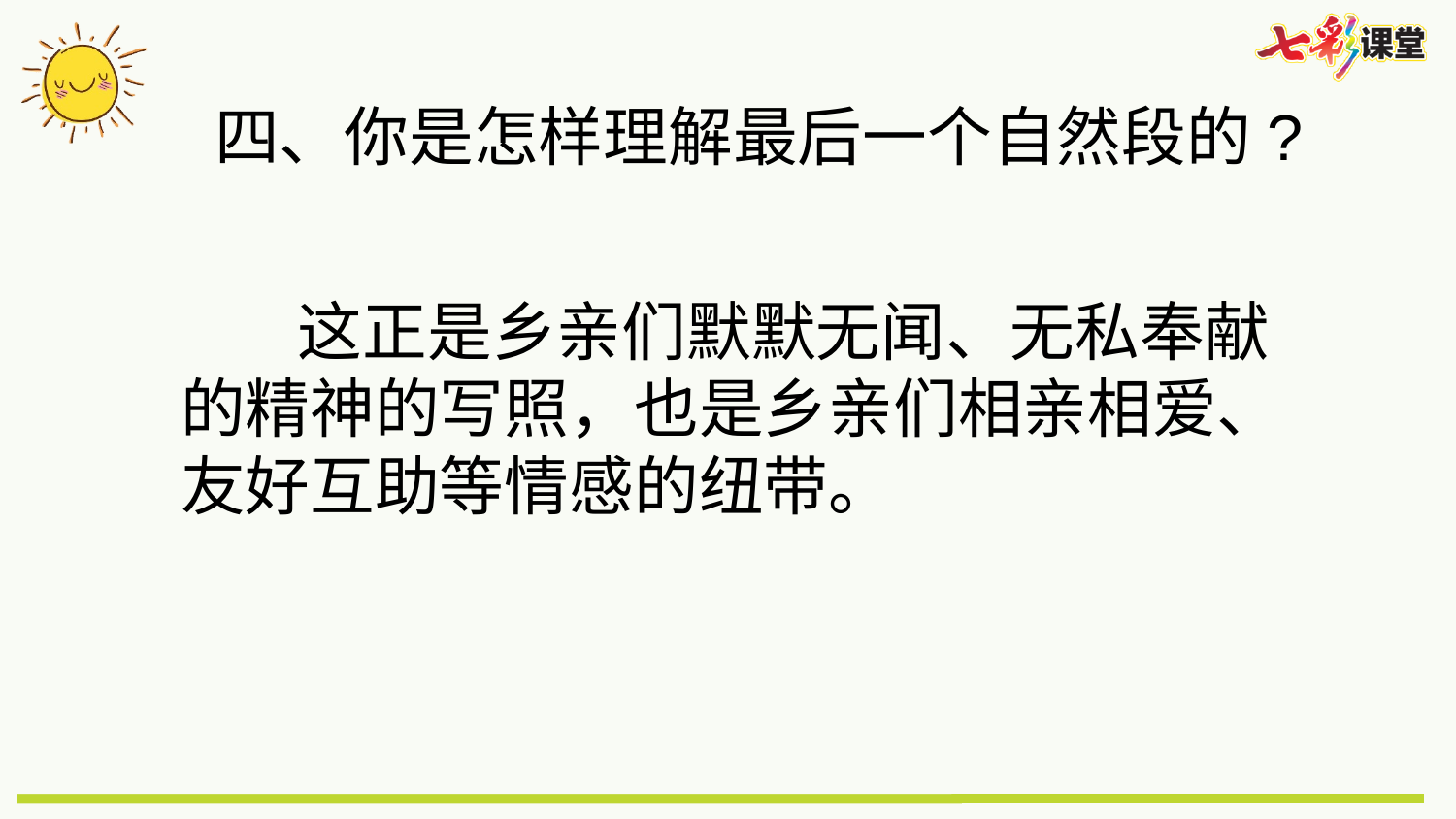

四、你是怎样理解最后一个自然段的?
       这正是乡亲们默默无闻、无私奉献的精神的写照，也是乡亲们相亲相爱、友好互助等情感的纽带。